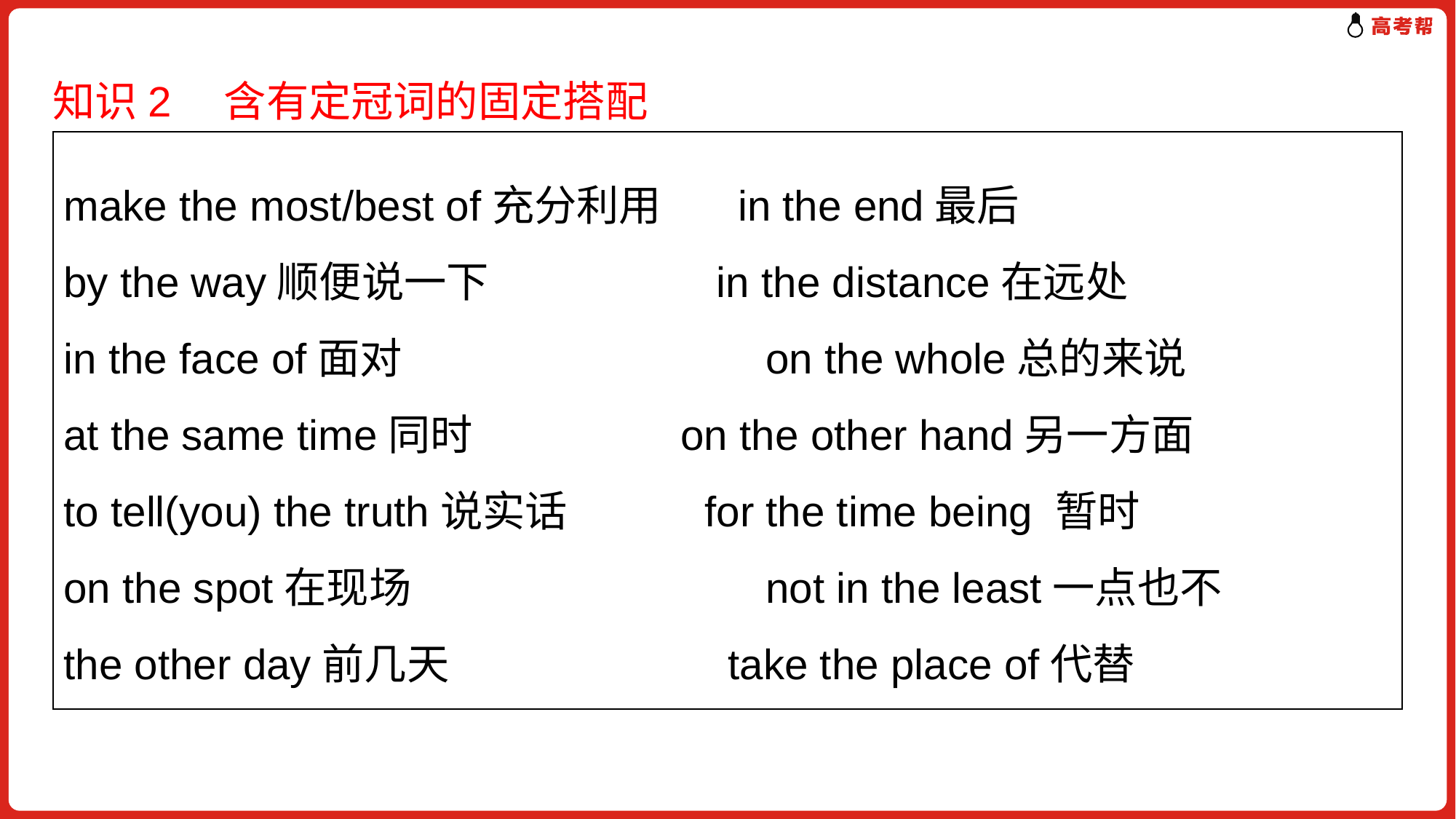

知识2　含有定冠词的固定搭配
make the most/best of充分利用       in the end最后
by the way顺便说一下                       in the distance在远处
in the face of面对	                           on the whole总的来说
at the same time同时 	                  on the other hand另一方面
to tell(you) the truth说实话 	         for the time being 暂时
on the spot在现场	                           not in the least一点也不
the other day前几天 	                       take the place of代替